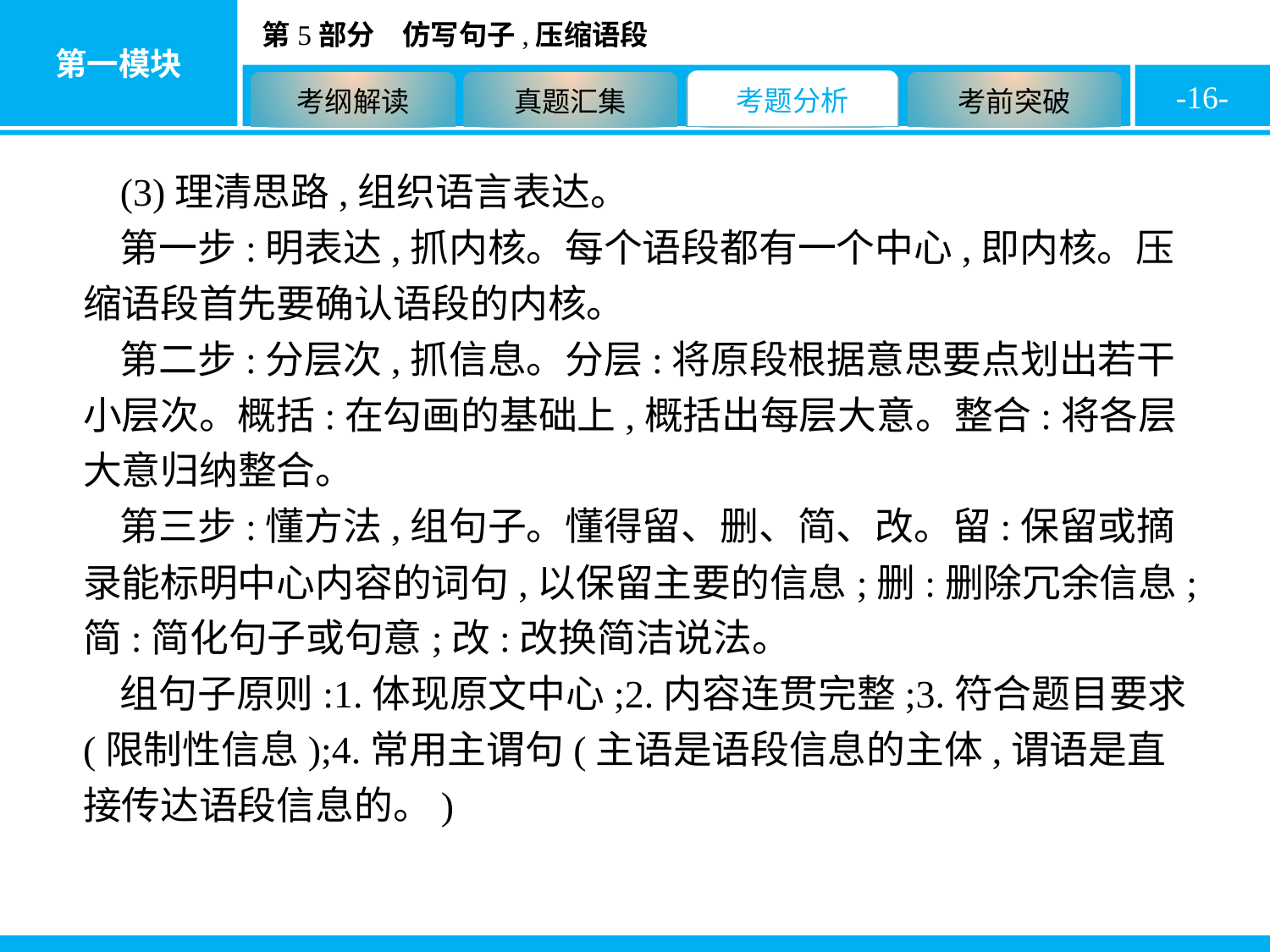

-16-
(3)理清思路,组织语言表达。
第一步:明表达,抓内核。每个语段都有一个中心,即内核。压缩语段首先要确认语段的内核。
第二步:分层次,抓信息。分层:将原段根据意思要点划出若干小层次。概括:在勾画的基础上,概括出每层大意。整合:将各层大意归纳整合。
第三步:懂方法,组句子。懂得留、删、简、改。留:保留或摘录能标明中心内容的词句,以保留主要的信息;删:删除冗余信息;简:简化句子或句意;改:改换简洁说法。
组句子原则:1.体现原文中心;2.内容连贯完整;3.符合题目要求(限制性信息);4.常用主谓句(主语是语段信息的主体,谓语是直接传达语段信息的。)